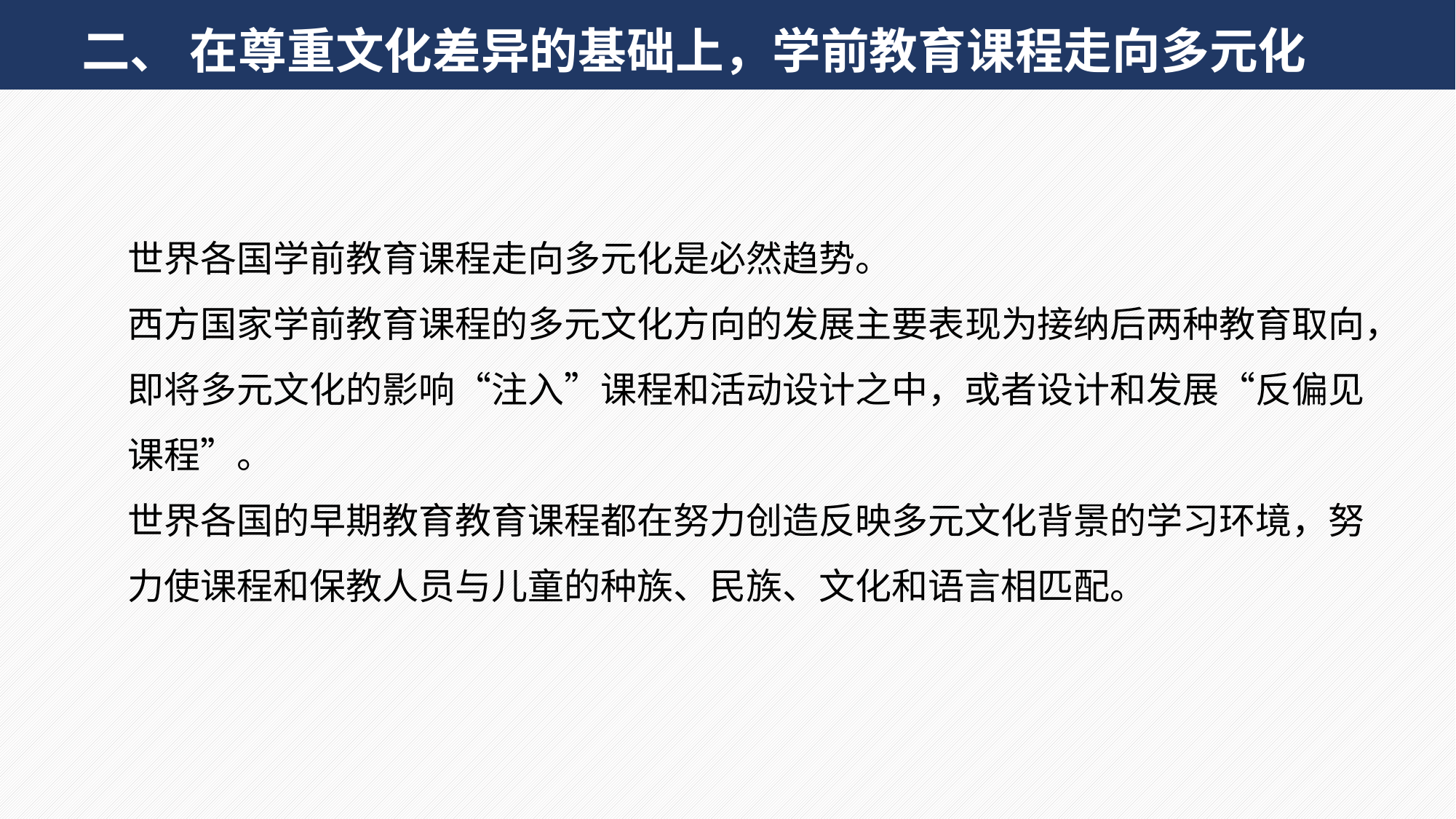

二、 在尊重文化差异的基础上，学前教育课程走向多元化
世界各国学前教育课程走向多元化是必然趋势。
西方国家学前教育课程的多元文化方向的发展主要表现为接纳后两种教育取向，即将多元文化的影响“注入”课程和活动设计之中，或者设计和发展“反偏见课程”。
世界各国的早期教育教育课程都在努力创造反映多元文化背景的学习环境，努力使课程和保教人员与儿童的种族、民族、文化和语言相匹配。